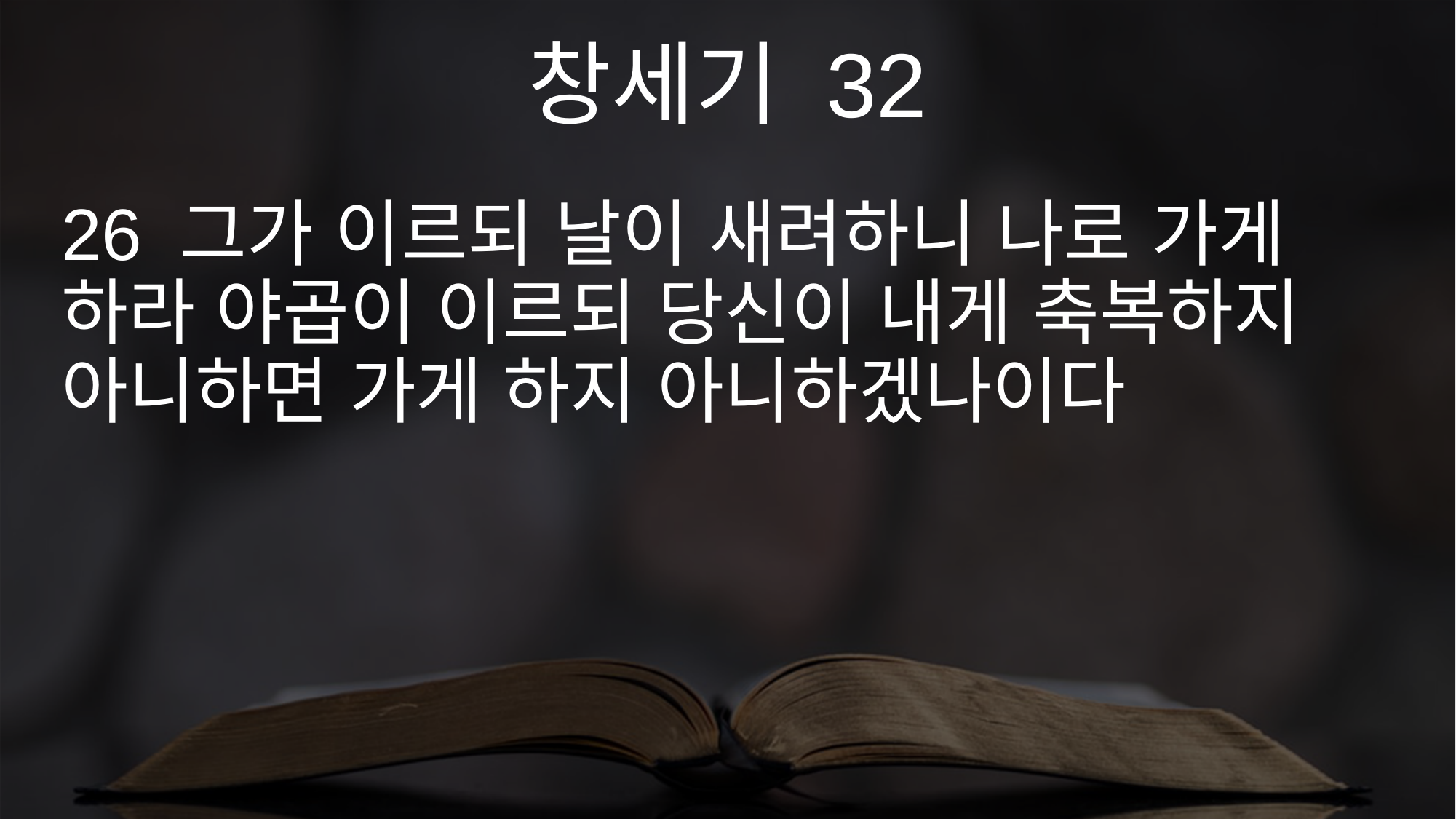

창세기 32
26 그가 이르되 날이 새려하니 나로 가게 하라 야곱이 이르되 당신이 내게 축복하지 아니하면 가게 하지 아니하겠나이다